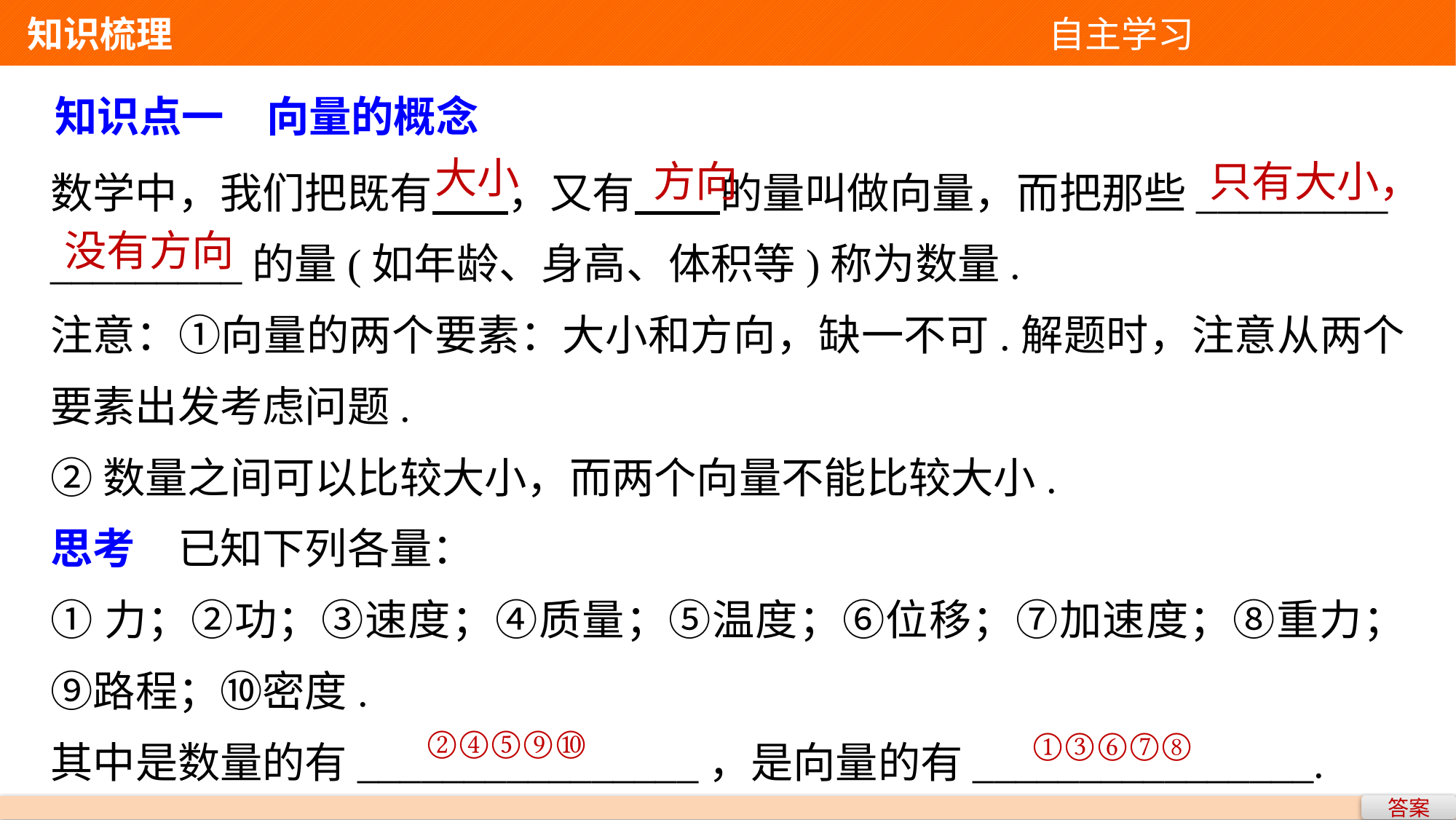

知识梳理                                                                                                           自主学习
知识点一　向量的概念
数学中，我们把既有        ，又有         的量叫做向量，而把那些_________
_________的量(如年龄、身高、体积等)称为数量.
注意：①向量的两个要素：大小和方向，缺一不可.解题时，注意从两个要素出发考虑问题.
②数量之间可以比较大小，而两个向量不能比较大小.
大小
方向
只有大小，
没有方向
思考　已知下列各量：
①力；②功；③速度；④质量；⑤温度；⑥位移；⑦加速度；⑧重力；⑨路程；⑩密度.
其中是数量的有________________，是向量的有________________.
②④⑤⑨⑩
①③⑥⑦⑧
答案